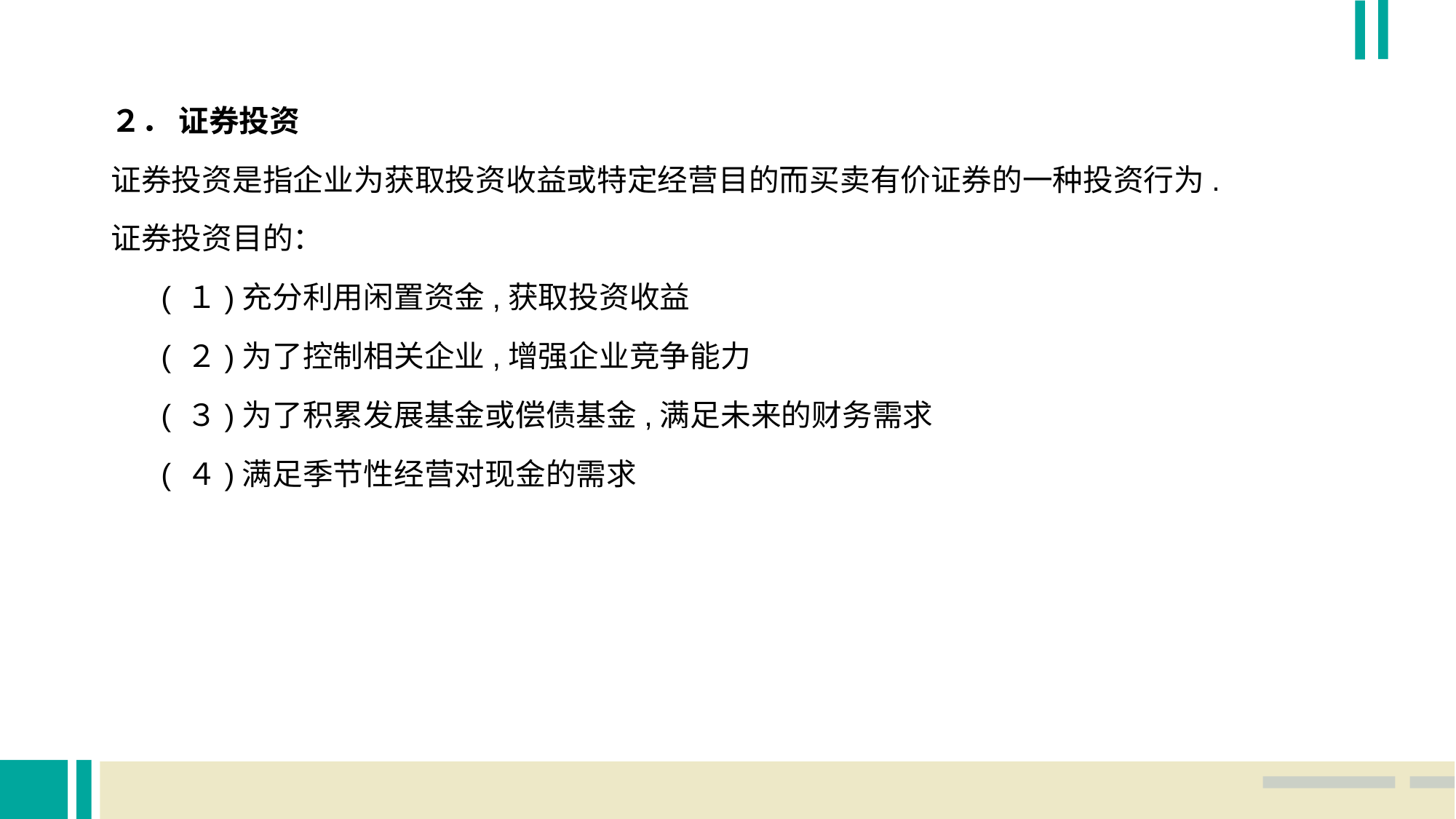

２． 证券投资
证券投资是指企业为获取投资收益或特定经营目的而买卖有价证券的一种投资行为.
证券投资目的：
      ( １)充分利用闲置资金,获取投资收益
      ( ２)为了控制相关企业,增强企业竞争能力
      ( ３)为了积累发展基金或偿债基金,满足未来的财务需求
      ( ４)满足季节性经营对现金的需求